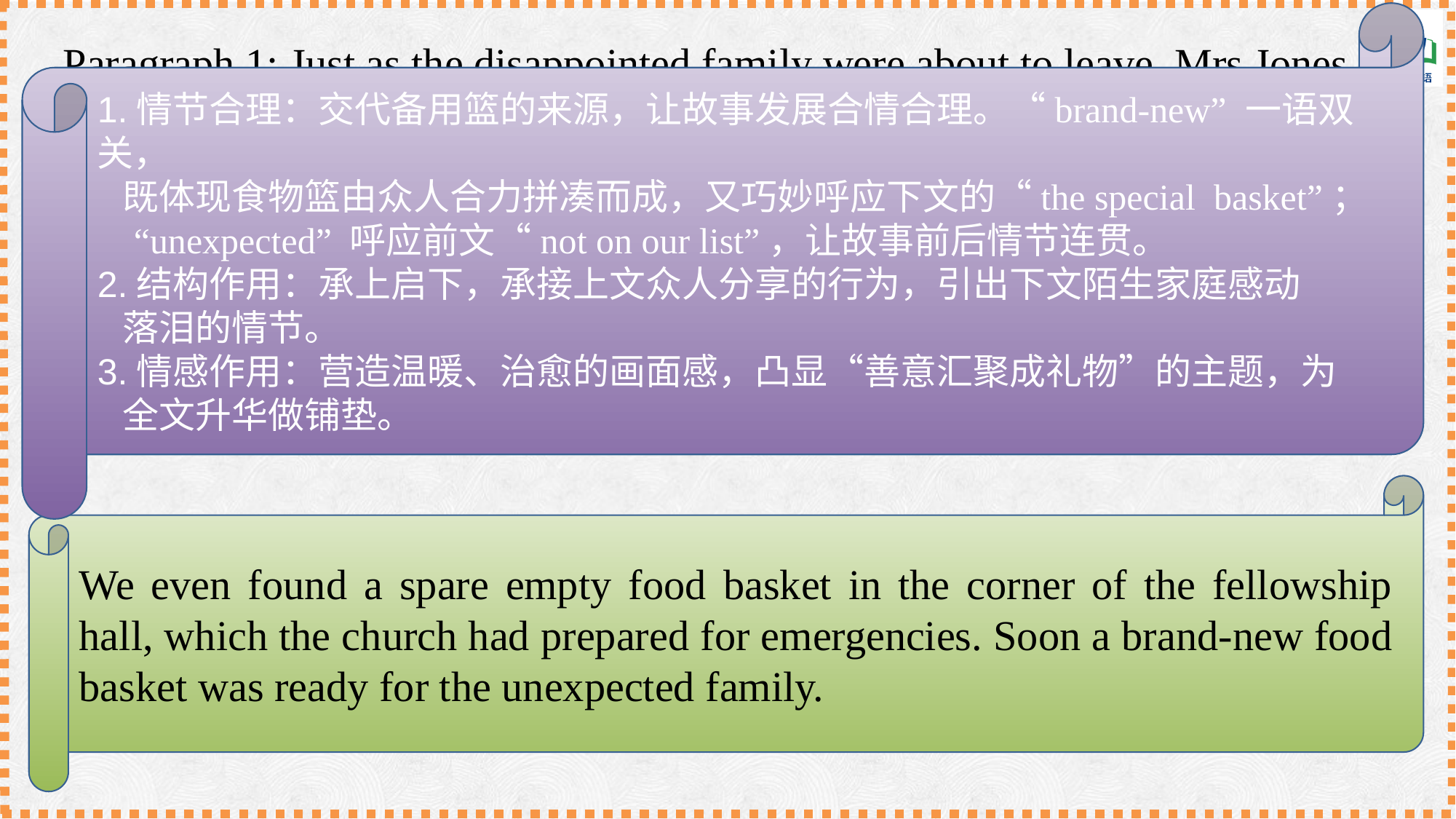

1.情节合理：交代备用篮的来源，让故事发展合情合理。“brand-new” 一语双关，
  既体现食物篮由众人合力拼凑而成，又巧妙呼应下文的“the special  basket”；
    “unexpected” 呼应前文“not on our list”，让故事前后情节连贯。
2.结构作用：承上启下，承接上文众人分享的行为，引出下文陌生家庭感动
  落泪的情节。
3.情感作用：营造温暖、治愈的画面感，凸显“善意汇聚成礼物”的主题，为
  全文升华做铺垫。

Paragraph 1: Just as the disappointed family were about to leave, Mrs Jones
stopped them.
我们甚至在联谊厅的角落找到了一只备用的空食物篮，这是教会为应对突发情况提前备好的。很快，一个全新的食物篮就为这个不期而至的家庭准备好了。
We even found a spare empty food basket in the corner of the fellowship hall, which the church had prepared for emergencies. Soon a brand-new food basket was ready for the unexpected family.